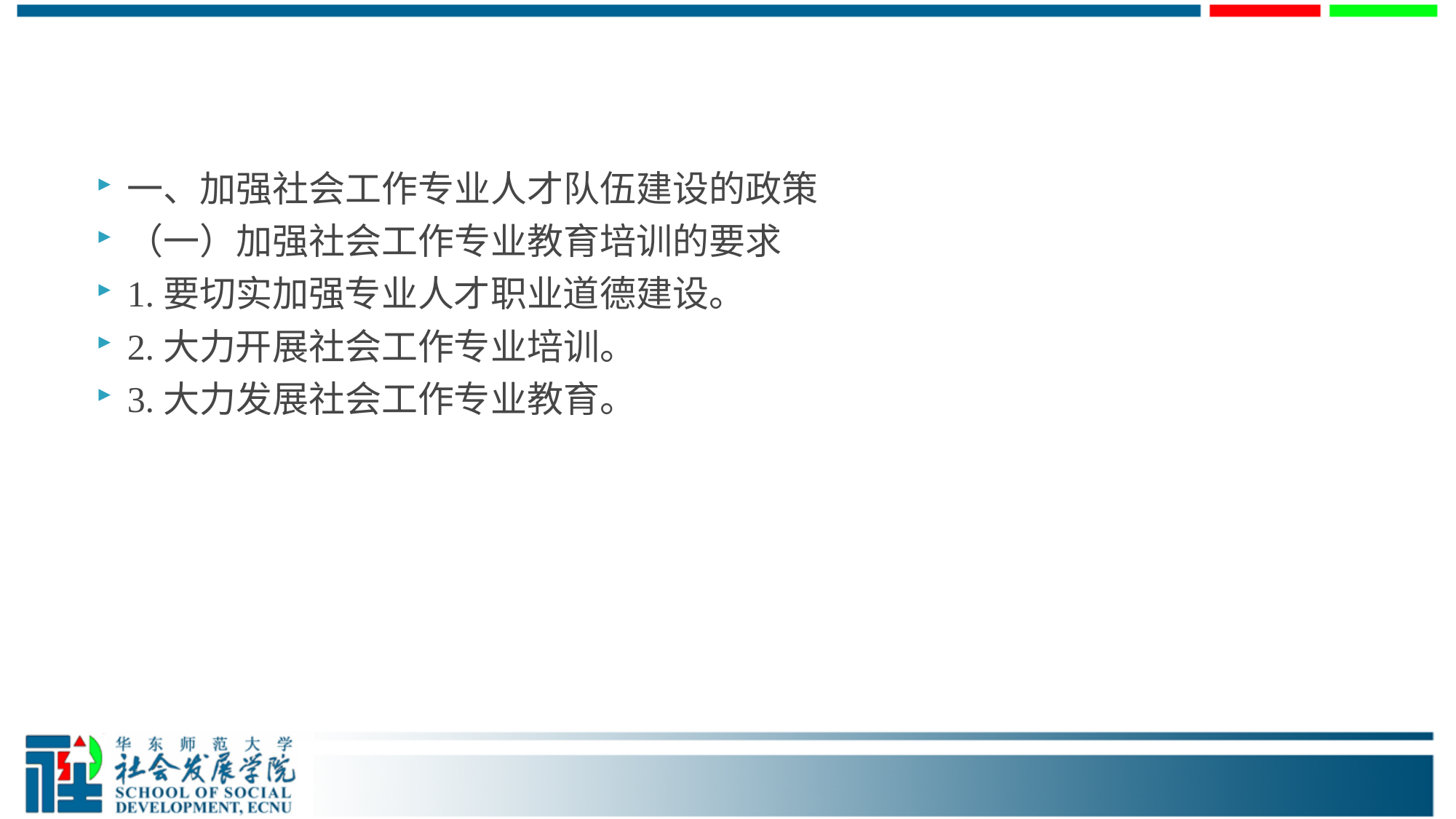

#
一、加强社会工作专业人才队伍建设的政策
（一）加强社会工作专业教育培训的要求
1.要切实加强专业人才职业道德建设。
2.大力开展社会工作专业培训。
3.大力发展社会工作专业教育。